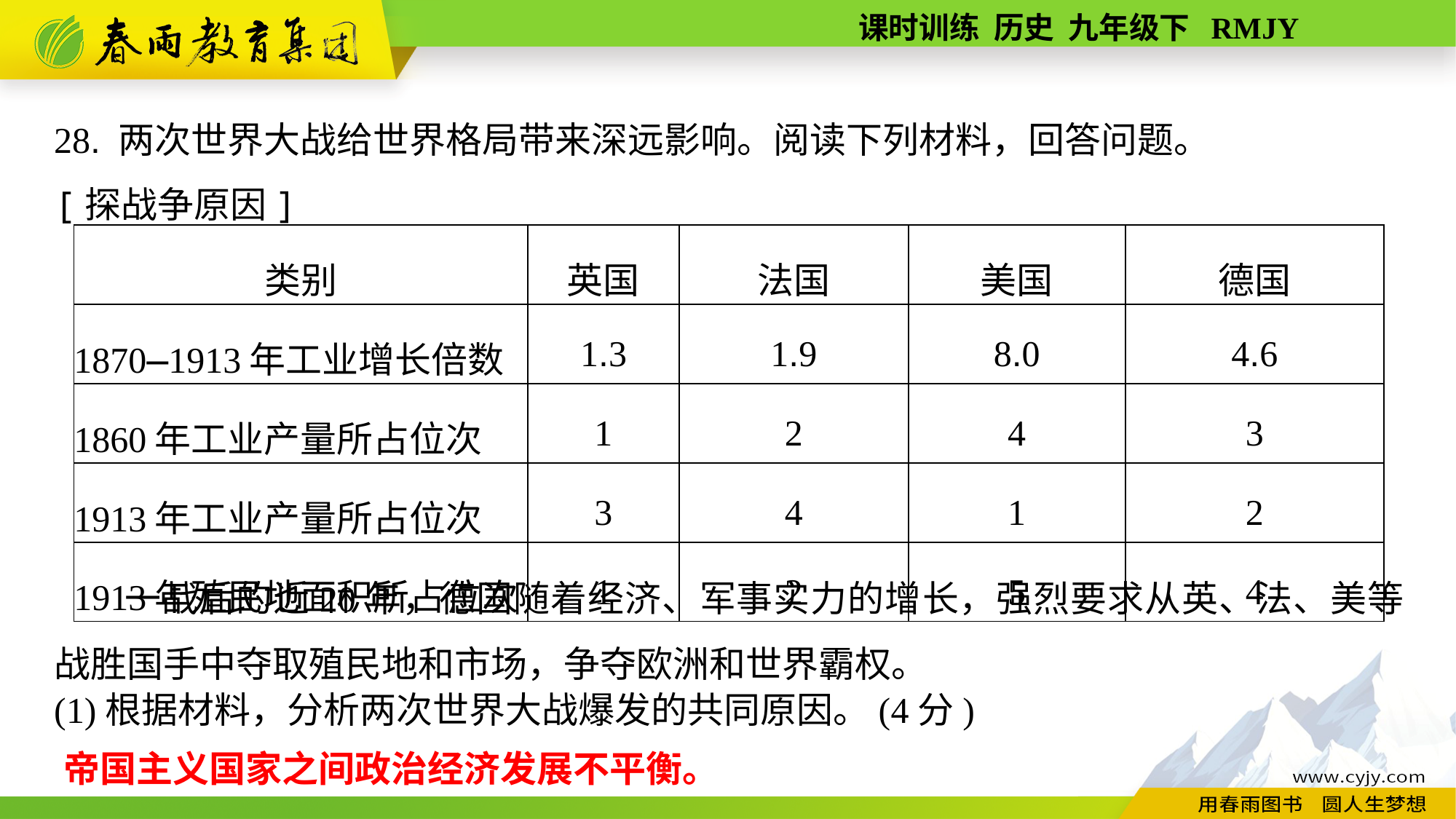

28. 两次世界大战给世界格局带来深远影响。阅读下列材料，回答问题。
[探战争原因]

一战后的近20年，德国随着经济、军事实力的增长，强烈要求从英、法、美等战胜国手中夺取殖民地和市场，争夺欧洲和世界霸权。
| 类别 | 英国 | 法国 | 美国 | 德国 |
| --- | --- | --- | --- | --- |
| 1870—1913年工业增长倍数 | 1.3 | 1.9 | 8.0 | 4.6 |
| 1860年工业产量所占位次 | 1 | 2 | 4 | 3 |
| 1913年工业产量所占位次 | 3 | 4 | 1 | 2 |
| 1913年殖民地面积所占位次 | 1 | 2 | 5 | 4 |
(1)根据材料，分析两次世界大战爆发的共同原因。(4分)
帝国主义国家之间政治经济发展不平衡。